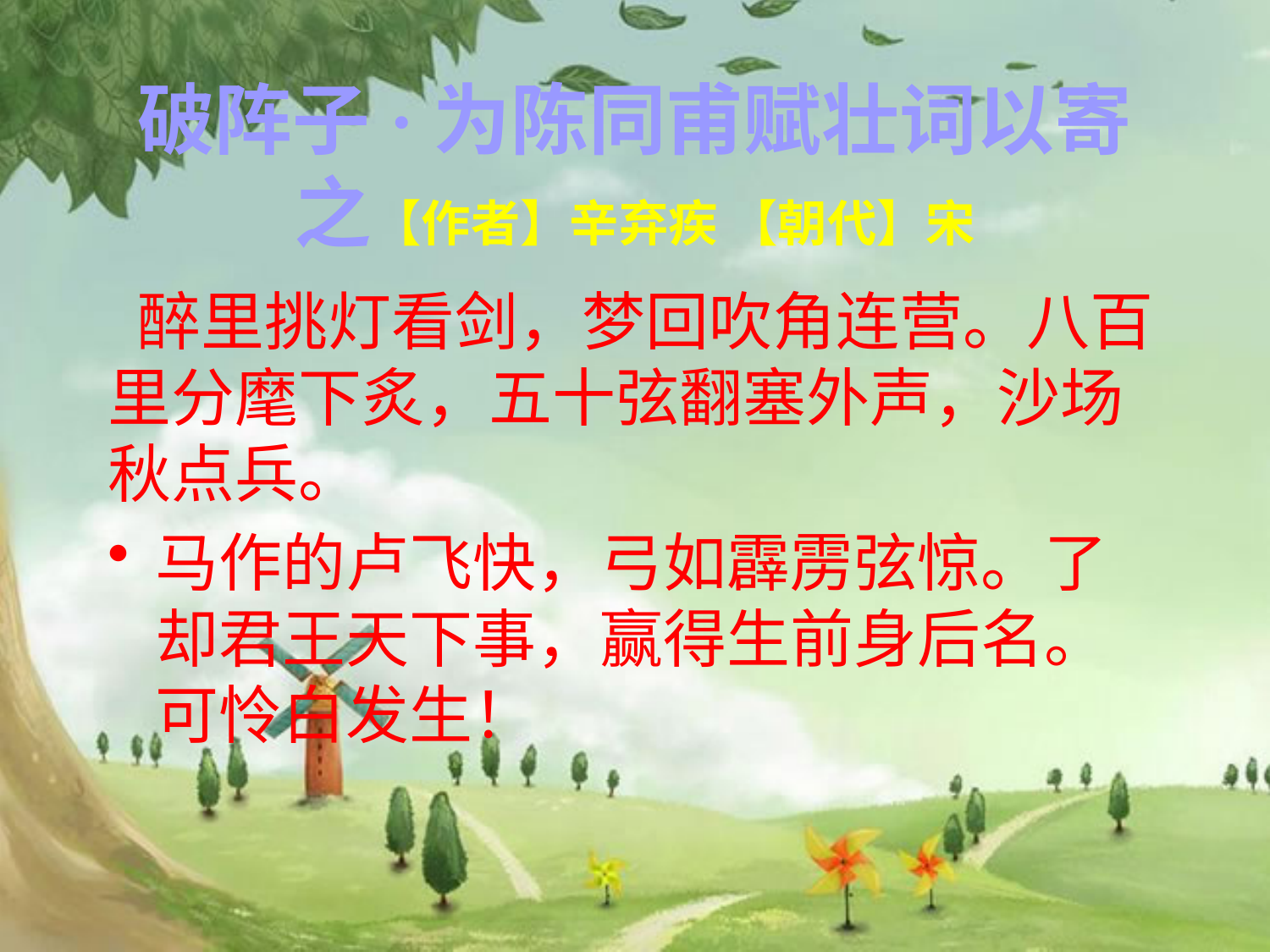

# 破阵子·为陈同甫赋壮词以寄之【作者】辛弃疾 【朝代】宋
 醉里挑灯看剑，梦回吹角连营。八百里分麾下炙，五十弦翻塞外声，沙场秋点兵。
马作的卢飞快，弓如霹雳弦惊。了却君王天下事，赢得生前身后名。可怜白发生！